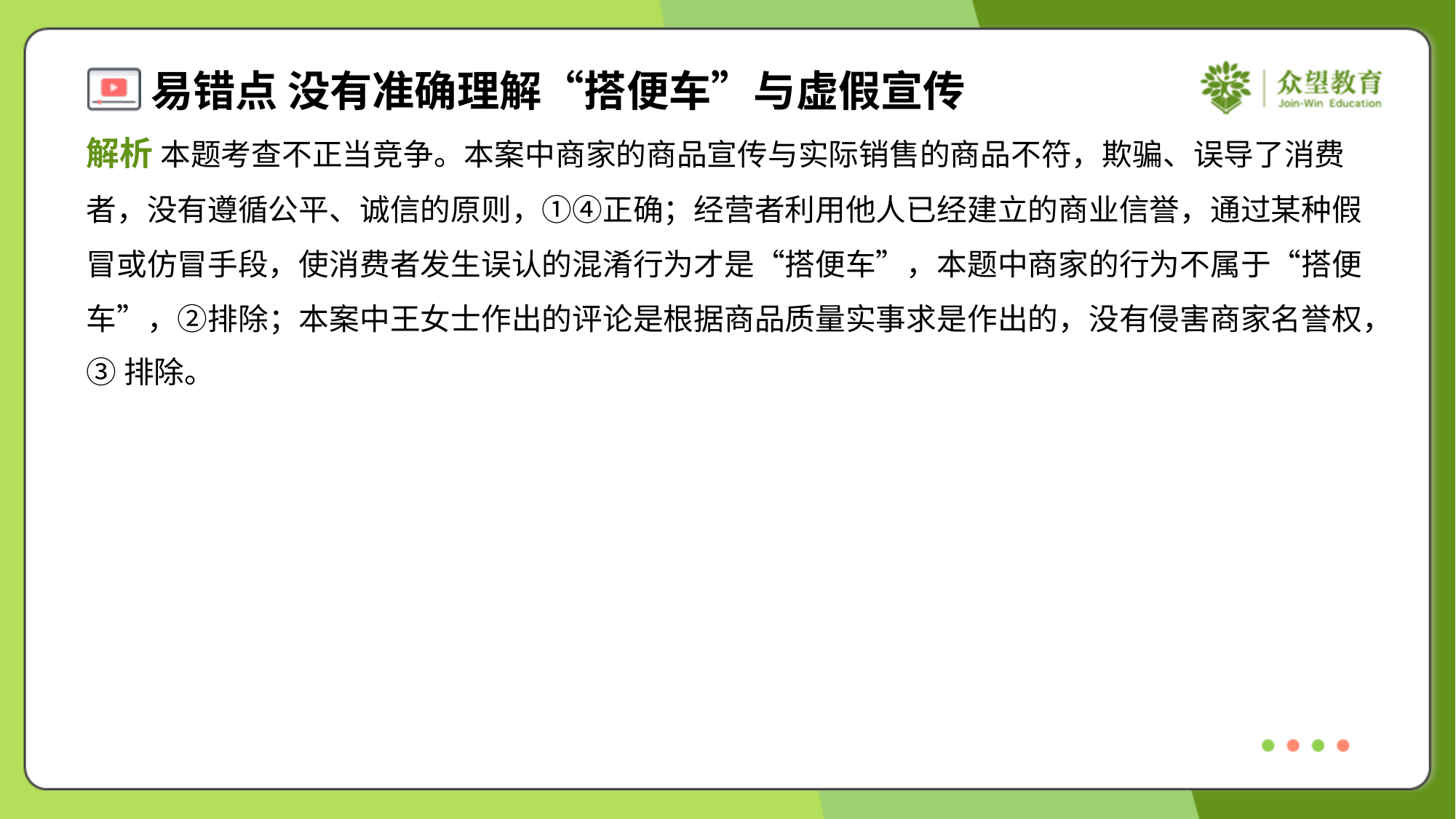

解析 本题考查不正当竞争。本案中商家的商品宣传与实际销售的商品不符，欺骗、误导了消费
者，没有遵循公平、诚信的原则，①④正确；经营者利用他人已经建立的商业信誉，通过某种假
冒或仿冒手段，使消费者发生误认的混淆行为才是“搭便车”，本题中商家的行为不属于“搭便
车”，②排除；本案中王女士作出的评论是根据商品质量实事求是作出的，没有侵害商家名誉权，
③排除。